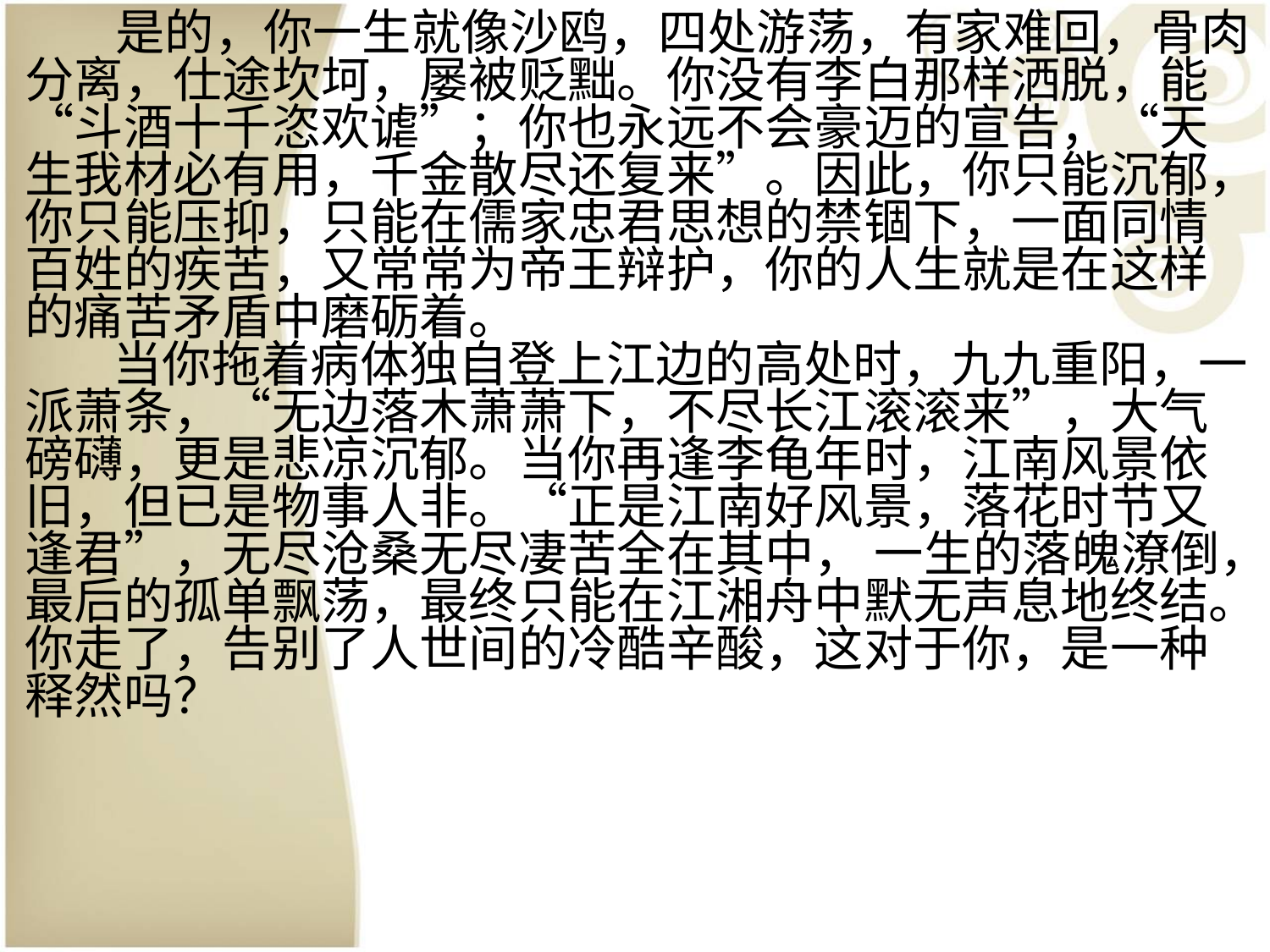

是的，你一生就像沙鸥，四处游荡，有家难回，骨肉分离，仕途坎坷，屡被贬黜。你没有李白那样洒脱，能“斗酒十千恣欢谑”；你也永远不会豪迈的宣告，“天生我材必有用，千金散尽还复来”。因此，你只能沉郁，你只能压抑，只能在儒家忠君思想的禁锢下，一面同情百姓的疾苦，又常常为帝王辩护，你的人生就是在这样的痛苦矛盾中磨砺着。
        当你拖着病体独自登上江边的高处时，九九重阳，一派萧条，“无边落木萧萧下，不尽长江滚滚来”，大气磅礴，更是悲凉沉郁。当你再逢李龟年时，江南风景依旧，但已是物事人非。“正是江南好风景，落花时节又逢君”，无尽沧桑无尽凄苦全在其中， 一生的落魄潦倒，最后的孤单飘荡，最终只能在江湘舟中默无声息地终结。你走了，告别了人世间的冷酷辛酸，这对于你，是一种释然吗？